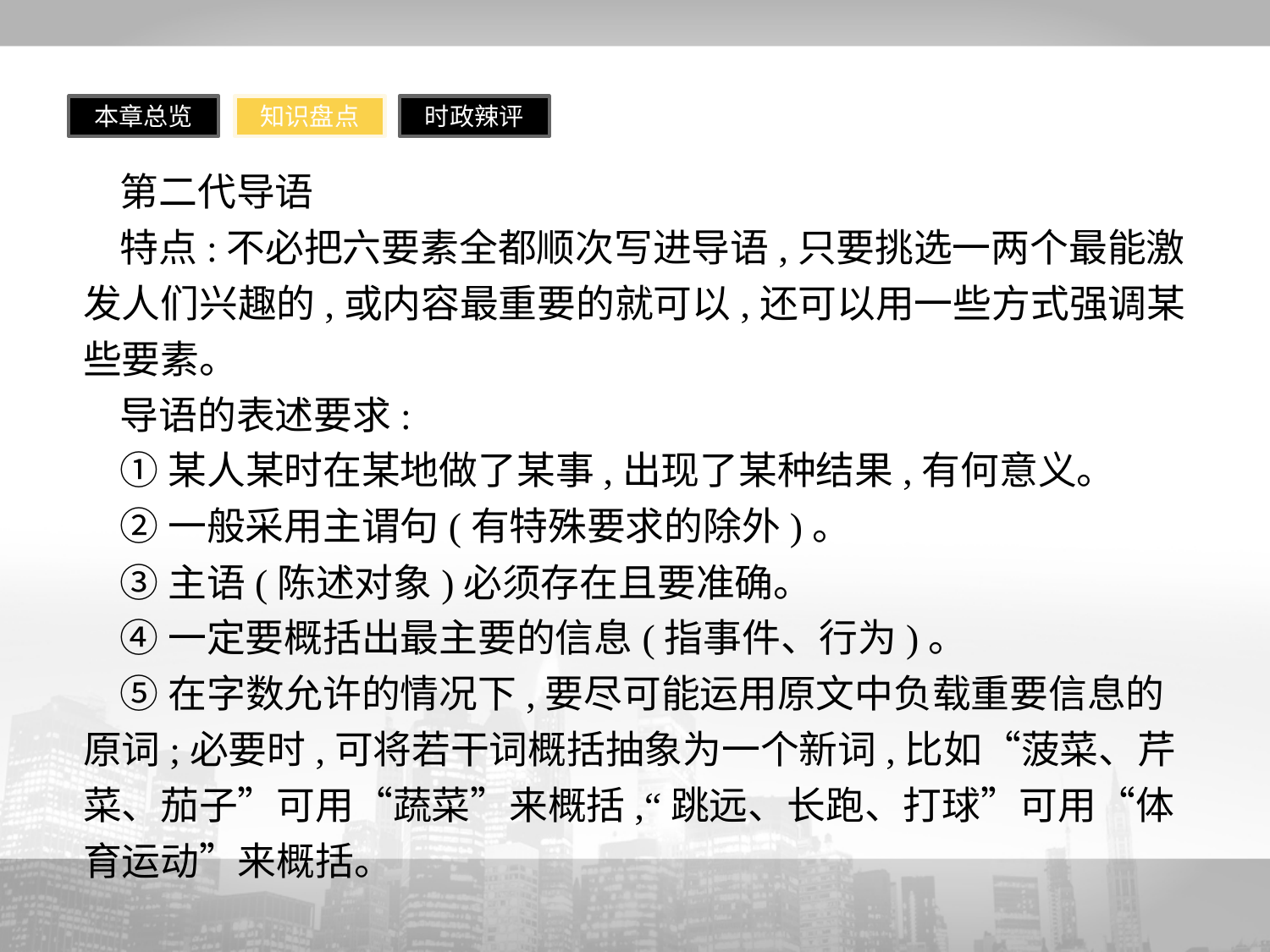

本章总览
知识盘点
时政辣评
第二代导语
特点:不必把六要素全都顺次写进导语,只要挑选一两个最能激发人们兴趣的,或内容最重要的就可以,还可以用一些方式强调某些要素。
导语的表述要求:
①某人某时在某地做了某事,出现了某种结果,有何意义。
②一般采用主谓句(有特殊要求的除外)。
③主语(陈述对象)必须存在且要准确。
④一定要概括出最主要的信息(指事件、行为)。
⑤在字数允许的情况下,要尽可能运用原文中负载重要信息的原词;必要时,可将若干词概括抽象为一个新词,比如“菠菜、芹菜、茄子”可用“蔬菜”来概括,“跳远、长跑、打球”可用“体育运动”来概括。